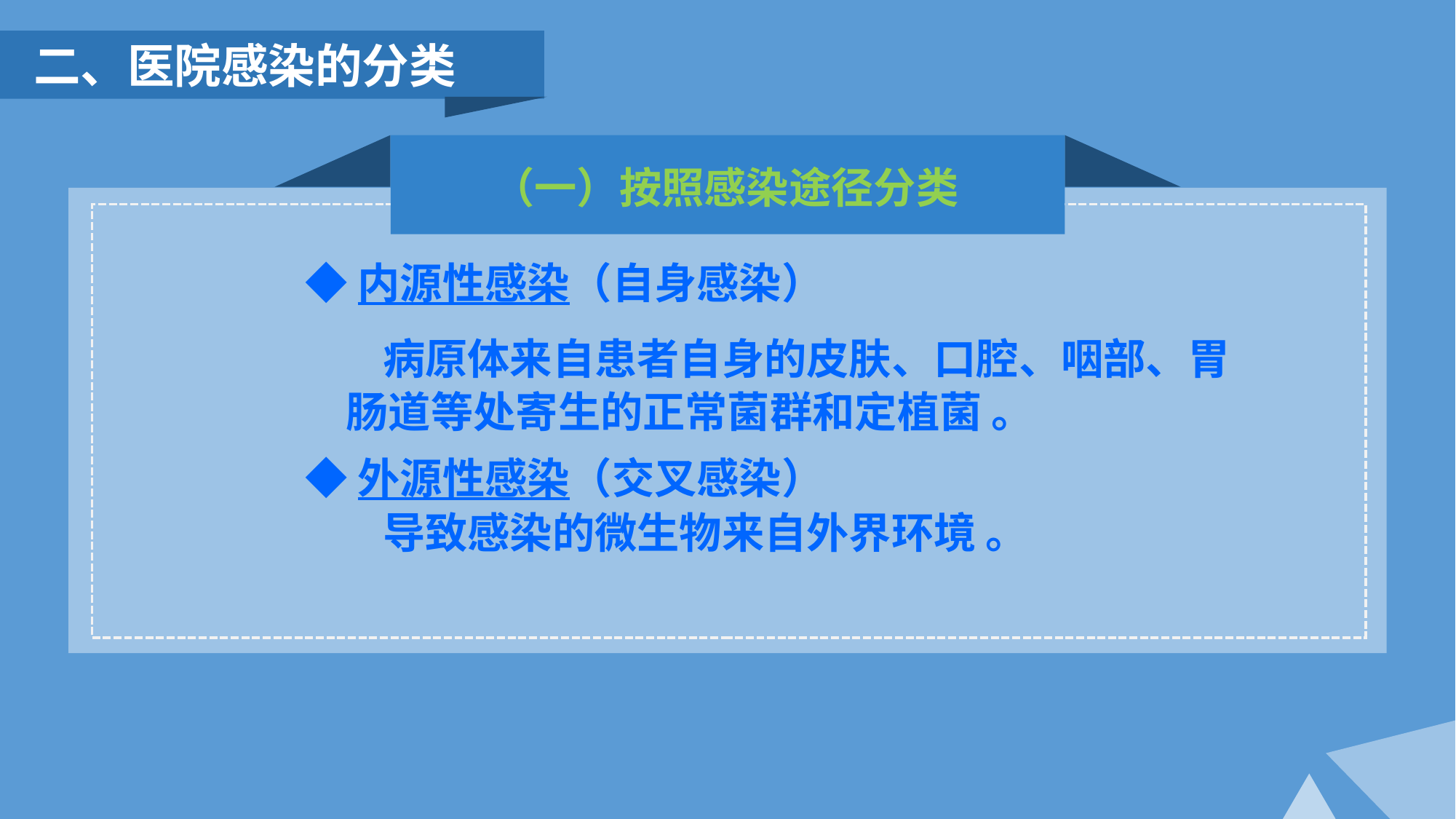

二、医院感染的分类

（一）按照感染途径分类

◆内源性感染（自身感染）
       病原体来自患者自身的皮肤、口腔、咽部、胃肠道等处寄生的正常菌群和定植菌 。
◆外源性感染（交叉感染）
       导致感染的微生物来自外界环境 。